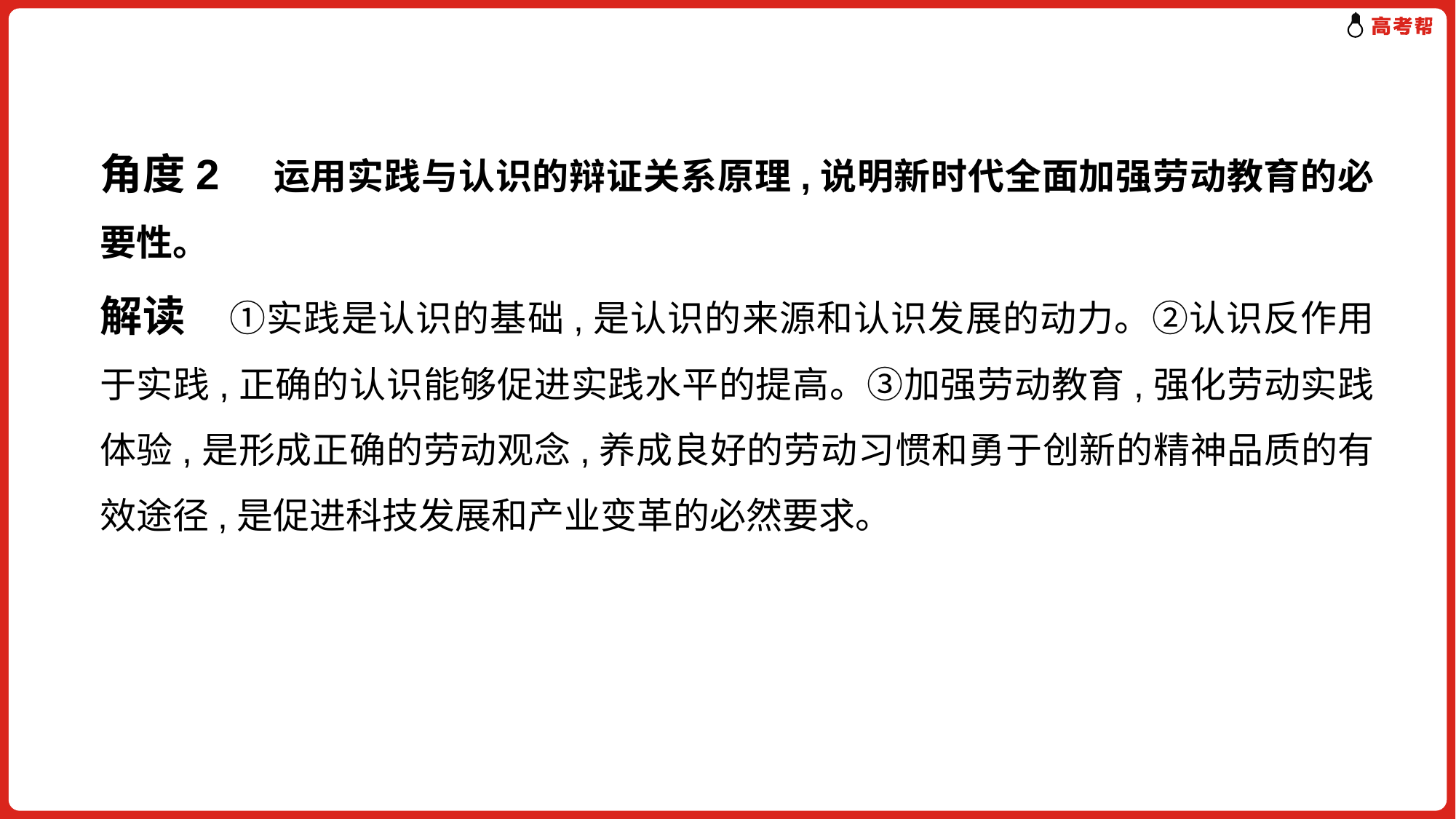

角度2　运用实践与认识的辩证关系原理,说明新时代全面加强劳动教育的必要性。
解读　①实践是认识的基础,是认识的来源和认识发展的动力。②认识反作用于实践,正确的认识能够促进实践水平的提高。③加强劳动教育,强化劳动实践体验,是形成正确的劳动观念,养成良好的劳动习惯和勇于创新的精神品质的有效途径,是促进科技发展和产业变革的必然要求。